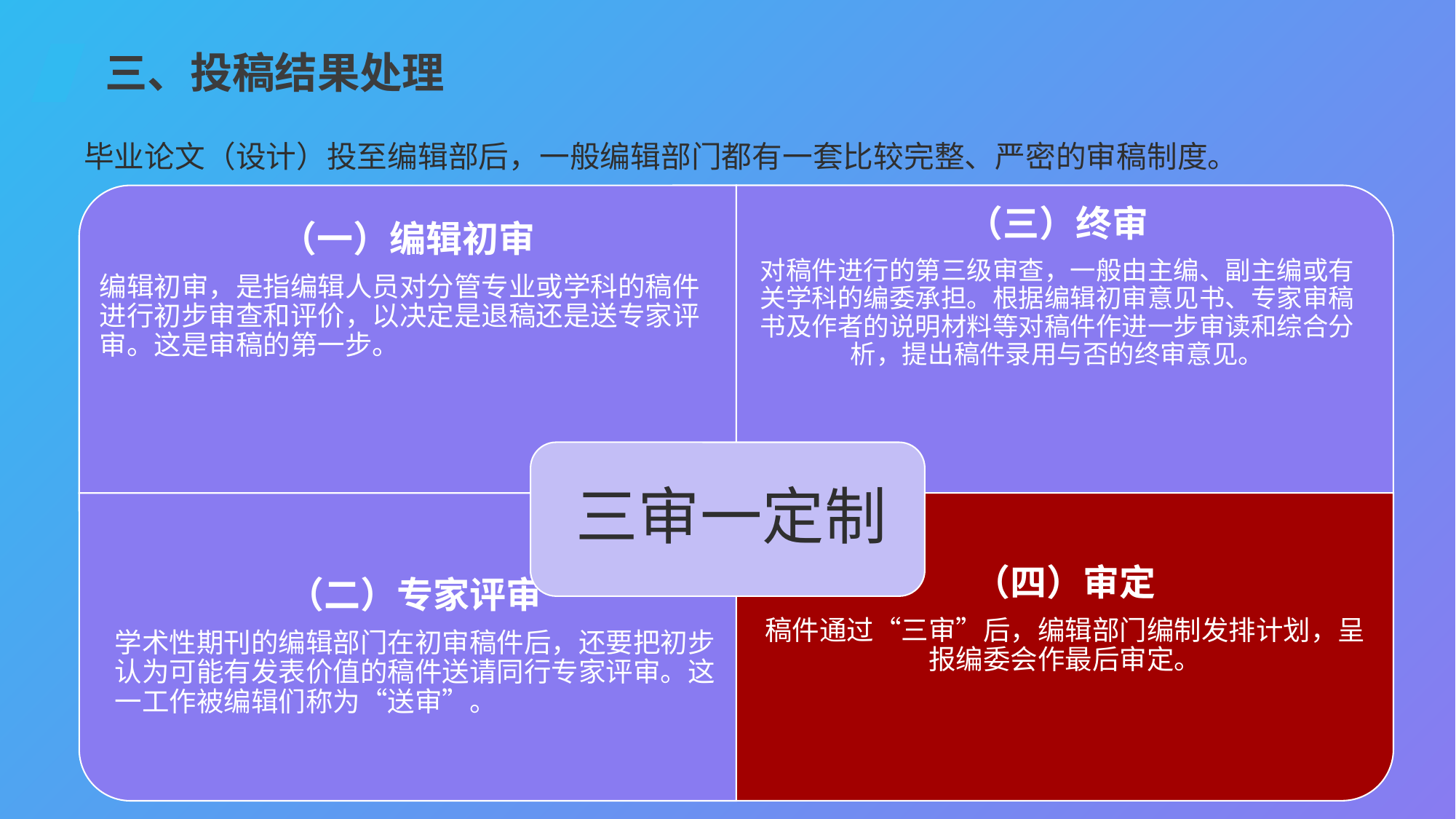

三、投稿结果处理
毕业论文（设计）投至编辑部后，一般编辑部门都有一套比较完整、严密的审稿制度。
（一）编辑初审
编辑初审，是指编辑人员对分管专业或学科的稿件进行初步审查和评价，以决定是退稿还是送专家评审。这是审稿的第一步。
（三）终审
对稿件进行的第三级审查，一般由主编、副主编或有关学科的编委承担。根据编辑初审意见书、专家审稿书及作者的说明材料等对稿件作进一步审读和综合分析，提出稿件录用与否的终审意见。
（二）专家评审
学术性期刊的编辑部门在初审稿件后，还要把初步认为可能有发表价值的稿件送请同行专家评审。这一工作被编辑们称为“送审”。
（四）审定
稿件通过“三审”后，编辑部门编制发排计划，呈报编委会作最后审定。

三审一定制